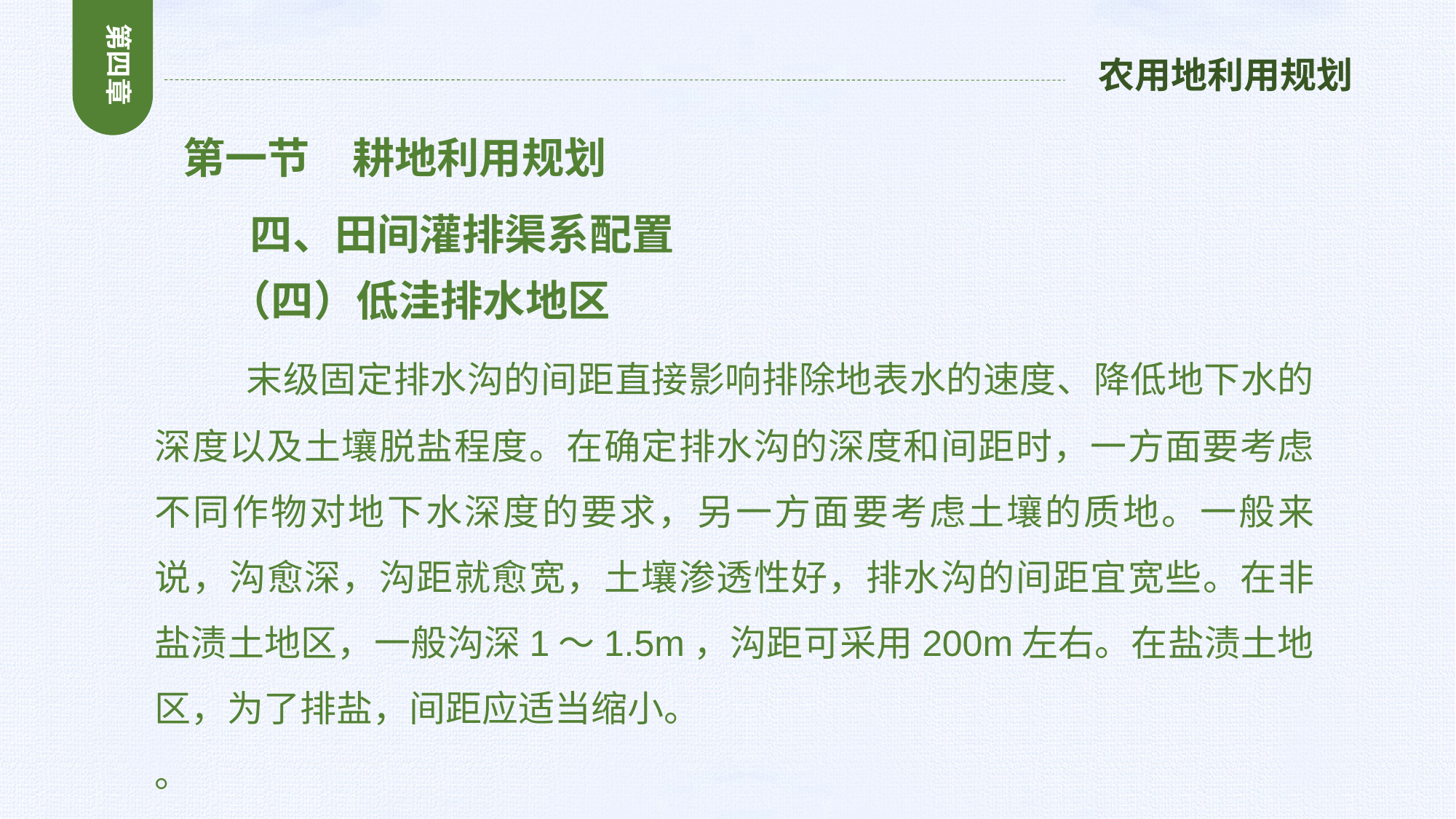

第四章
农用地利用规划

 第一节　耕地利用规划
        四、田间灌排渠系配置
        （四）低洼排水地区
        末级固定排水沟的间距直接影响排除地表水的速度、降低地下水的深度以及土壤脱盐程度。在确定排水沟的深度和间距时，一方面要考虑不同作物对地下水深度的要求，另一方面要考虑土壤的质地。一般来说，沟愈深，沟距就愈宽，土壤渗透性好，排水沟的间距宜宽些。在非盐渍土地区，一般沟深1～1.5m，沟距可采用200m左右。在盐渍土地区，为了排盐，间距应适当缩小。
。